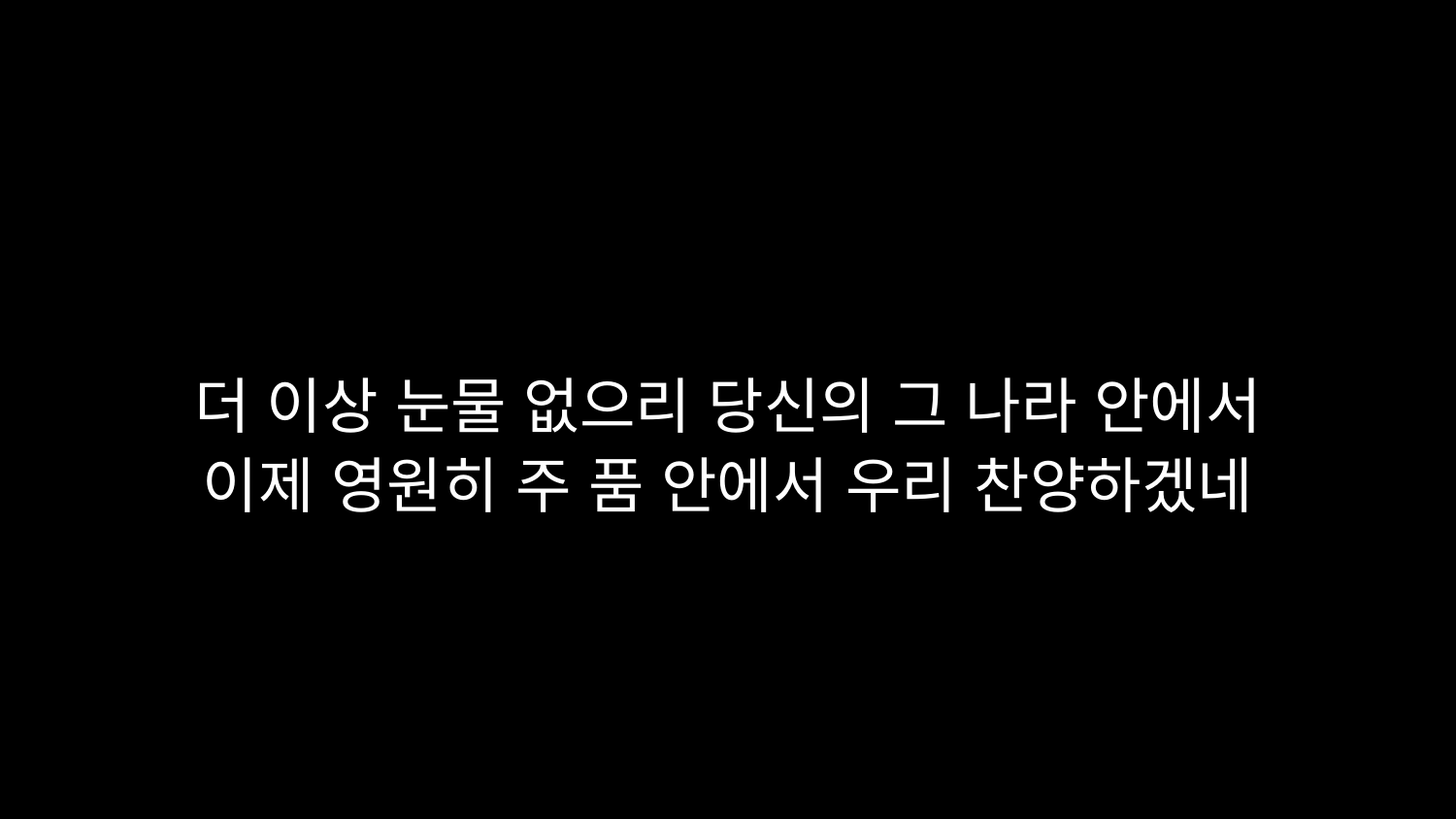

# 더 이상 눈물 없으리 당신의 그 나라 안에서 이제 영원히 주 품 안에서 우리 찬양하겠네